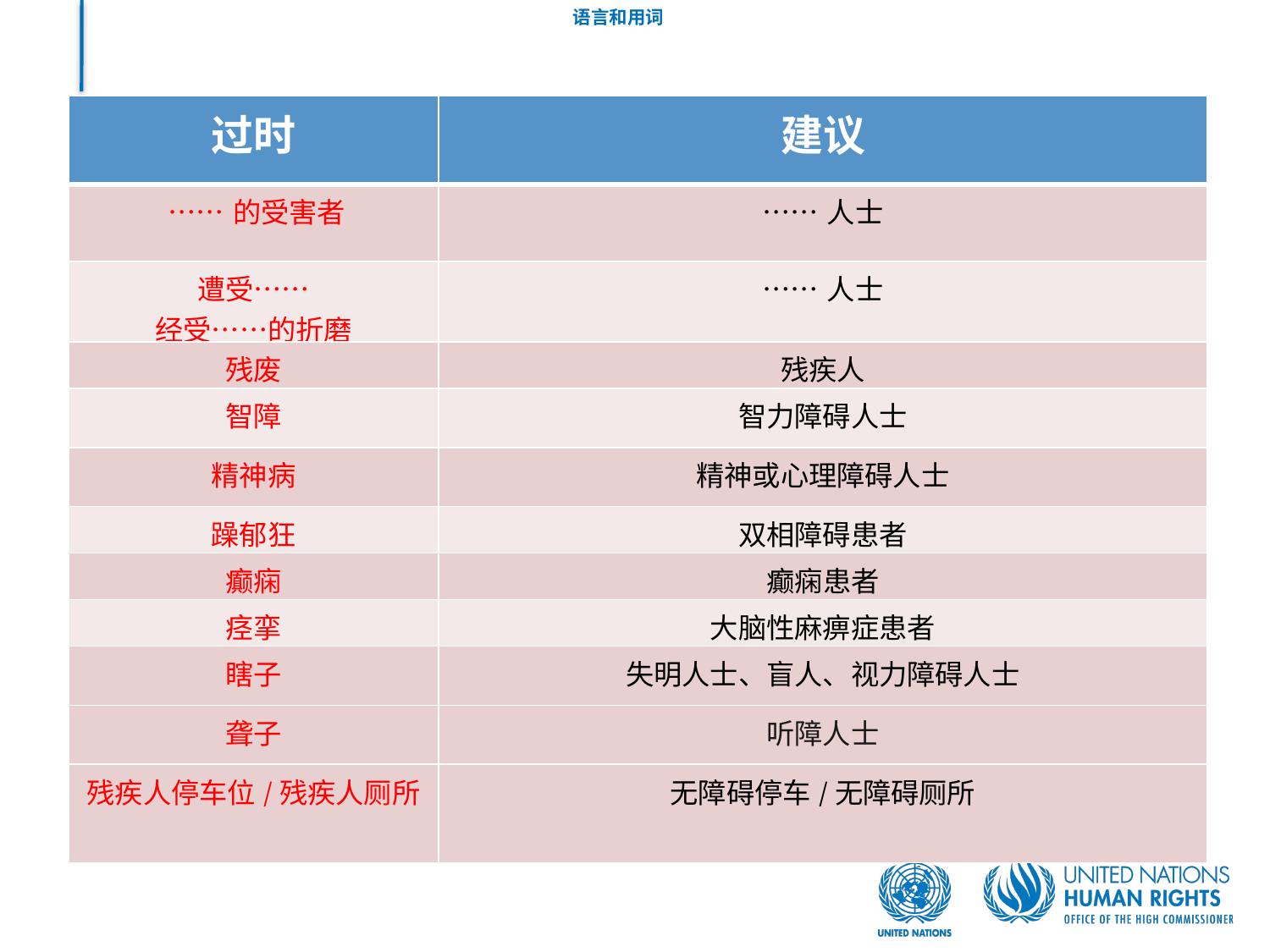

# 语言和用词
| 过时 | 建议 |
| --- | --- |
| ……的受害者 | ……人士 |
| 遭受…… 经受……的折磨 | ……人士 |
| 残废 | 残疾人 |
| 智障 | 智力障碍人士 |
| 精神病 | 精神或心理障碍人士 |
| 躁郁狂 | 双相障碍患者 |
| 癫痫 | 癫痫患者 |
| 痉挛 | 大脑性麻痹症患者 |
| 瞎子 | 失明人士、盲人、视力障碍人士 |
| 聋子 | 听障人士 |
| 残疾人停车位/残疾人厕所 | 无障碍停车/无障碍厕所 |